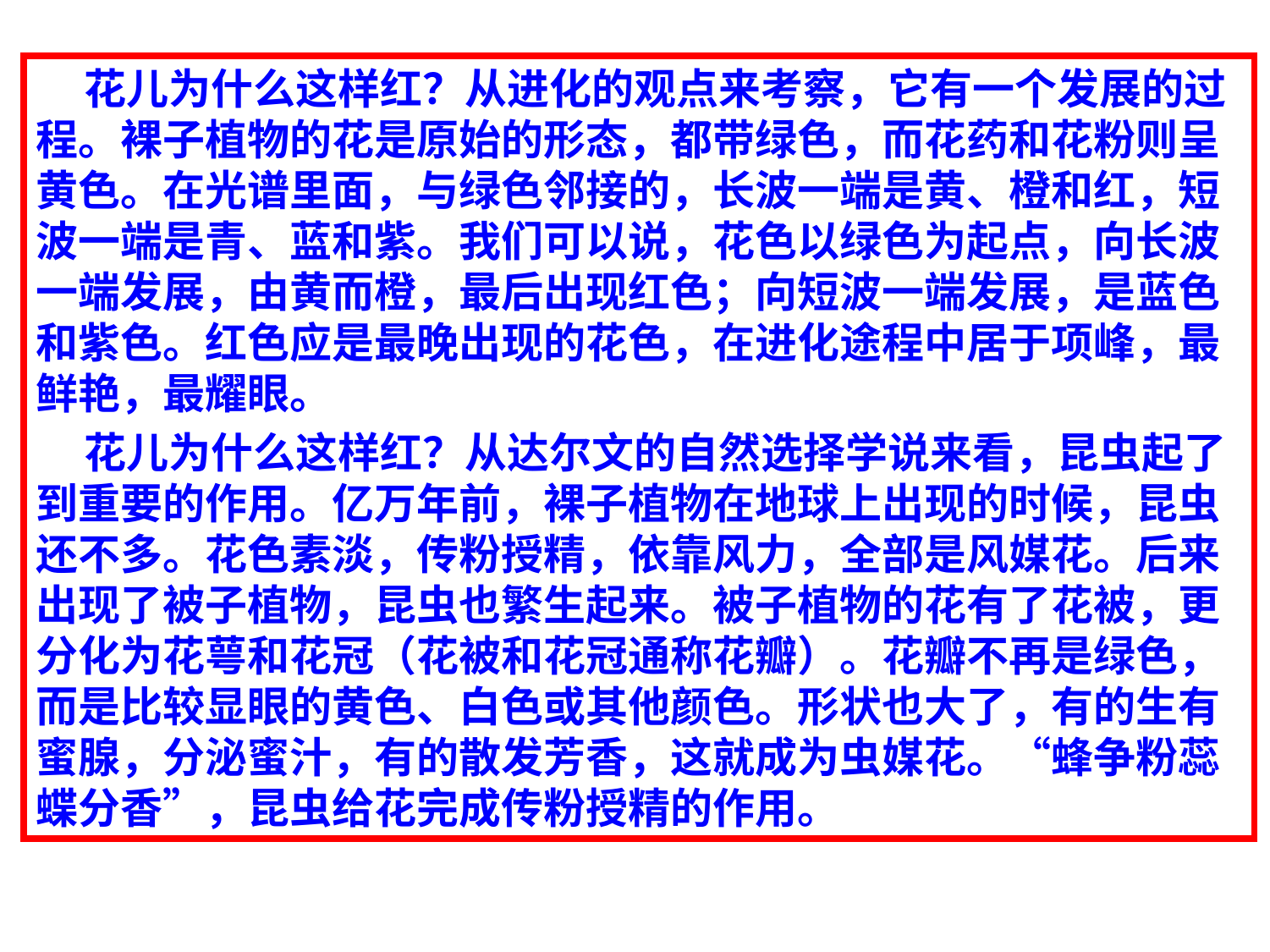

花儿为什么这样红？从进化的观点来考察，它有一个发展的过程。裸子植物的花是原始的形态，都带绿色，而花药和花粉则呈黄色。在光谱里面，与绿色邻接的，长波一端是黄、橙和红，短波一端是青、蓝和紫。我们可以说，花色以绿色为起点，向长波一端发展，由黄而橙，最后出现红色；向短波一端发展，是蓝色和紫色。红色应是最晚出现的花色，在进化途程中居于项峰，最鲜艳，最耀眼。
    花儿为什么这样红？从达尔文的自然选择学说来看，昆虫起了到重要的作用。亿万年前，裸子植物在地球上出现的时候，昆虫还不多。花色素淡，传粉授精，依靠风力，全部是风媒花。后来出现了被子植物，昆虫也繁生起来。被子植物的花有了花被，更分化为花萼和花冠（花被和花冠通称花瓣）。花瓣不再是绿色，而是比较显眼的黄色、白色或其他颜色。形状也大了，有的生有蜜腺，分泌蜜汁，有的散发芳香，这就成为虫媒花。“蜂争粉蕊蝶分香”，昆虫给花完成传粉授精的作用。